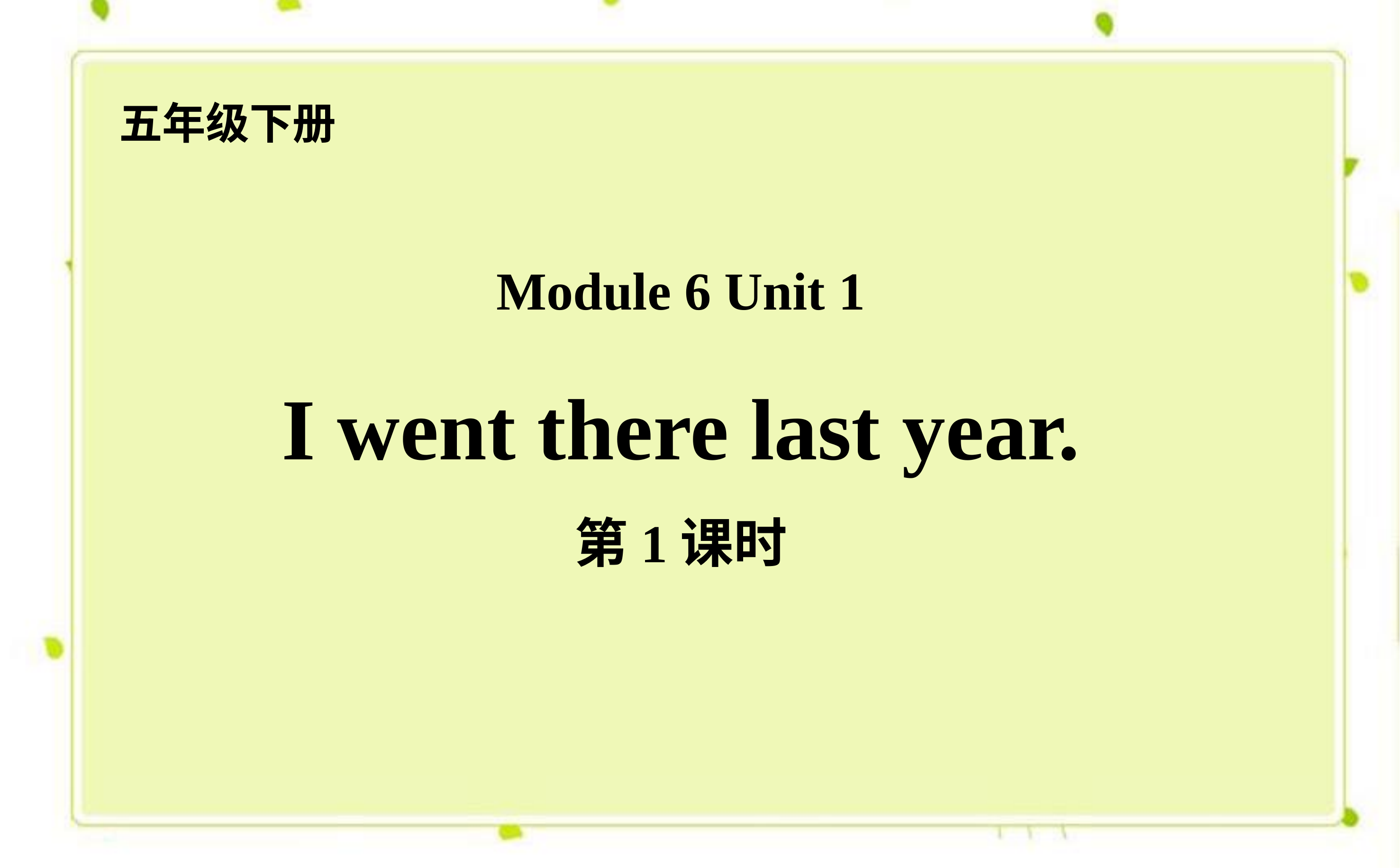

五年级下册
Module 6 Unit 1
I went there last year.
第1课时